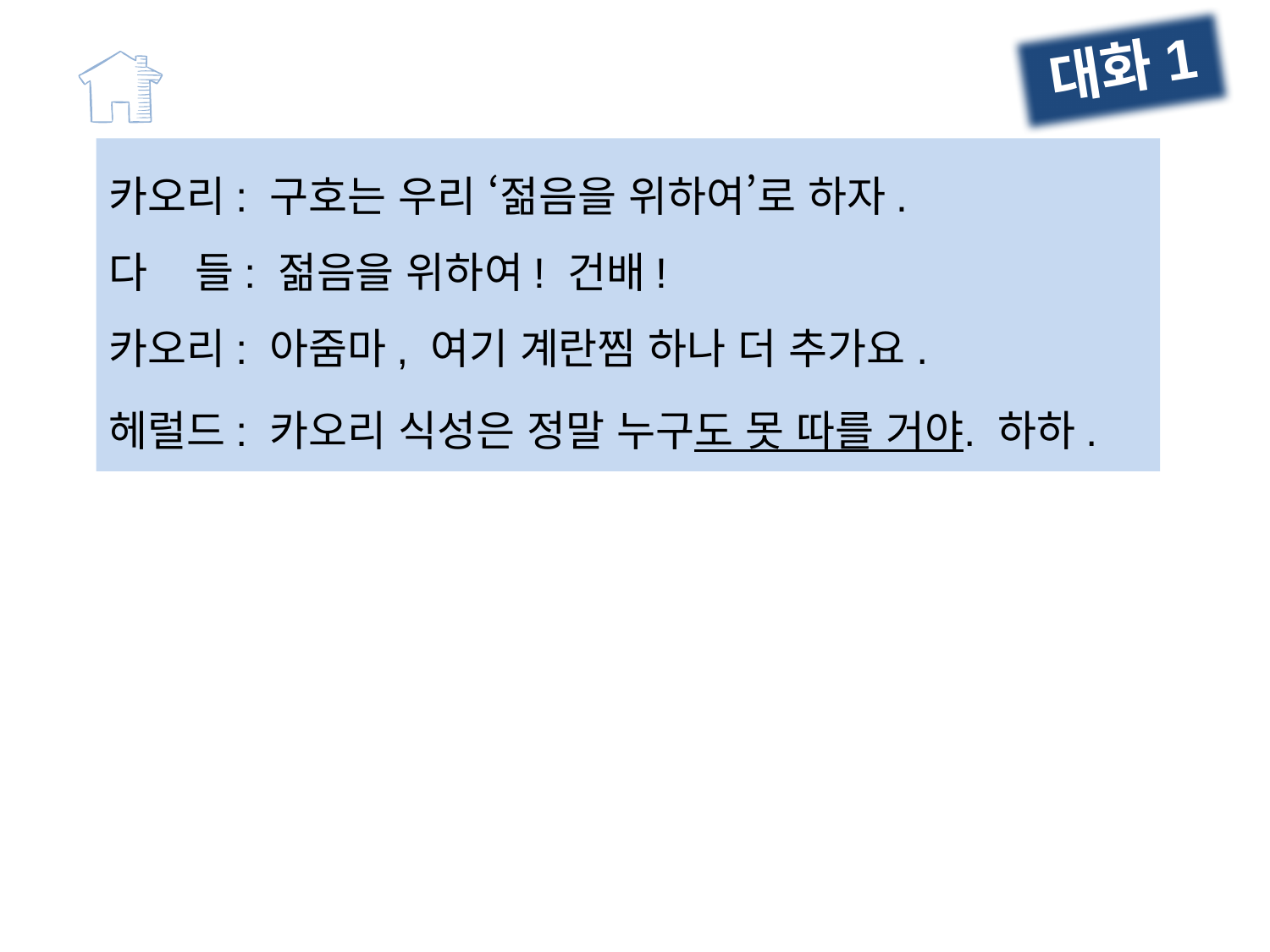

대화1

카오리: 구호는 우리 ‘젊음을 위하여’로 하자.
다    들: 젊음을 위하여! 건배!
카오리: 아줌마, 여기 계란찜 하나 더 추가요.
헤럴드: 카오리 식성은 정말 누구도 못 따를 거야. 하하.